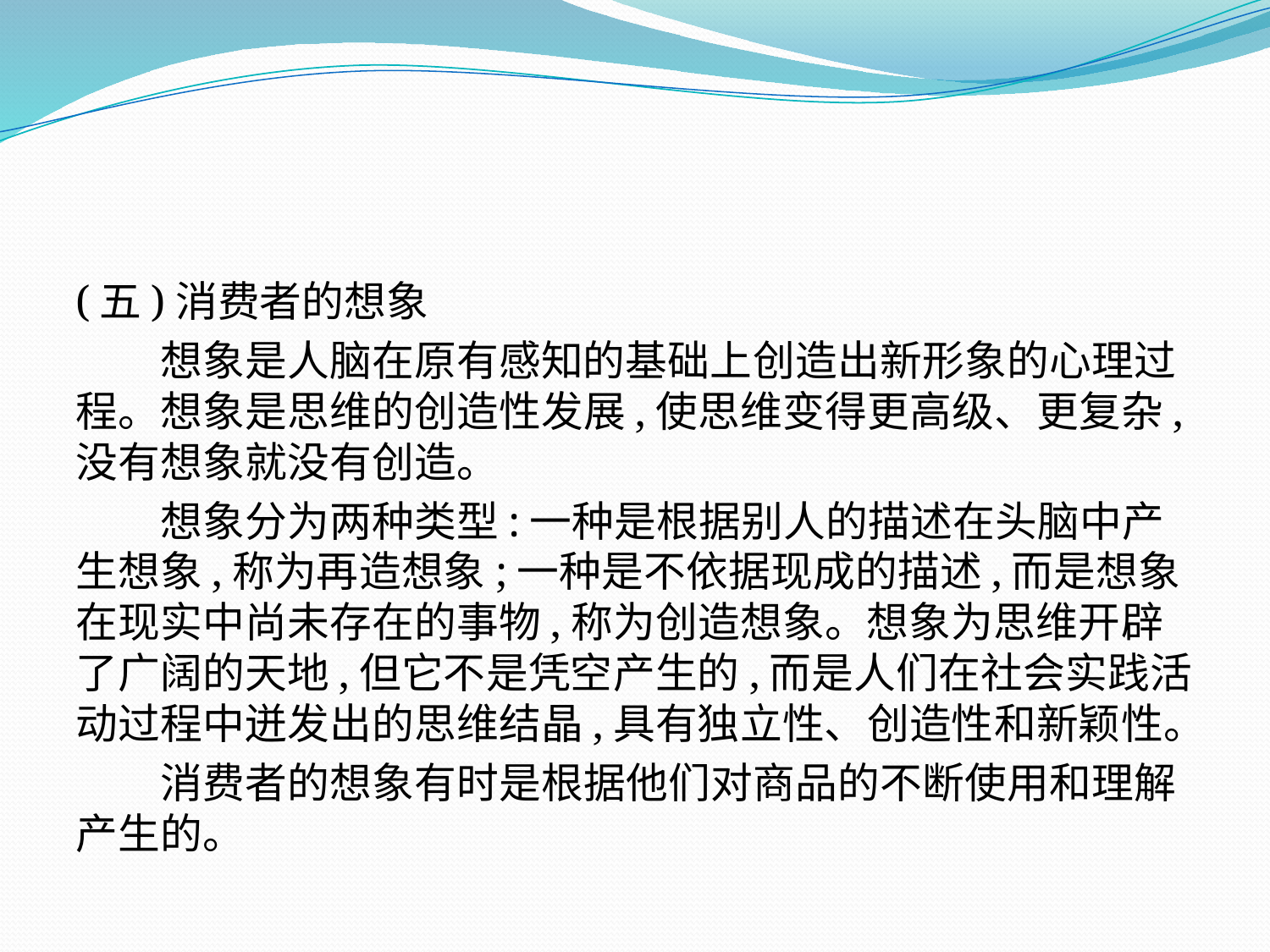

(五)消费者的想象
　　想象是人脑在原有感知的基础上创造出新形象的心理过程。想象是思维的创造性发展,使思维变得更高级、更复杂,没有想象就没有创造。
　　想象分为两种类型:一种是根据别人的描述在头脑中产生想象,称为再造想象;一种是不依据现成的描述,而是想象在现实中尚未存在的事物,称为创造想象。想象为思维开辟了广阔的天地,但它不是凭空产生的,而是人们在社会实践活动过程中迸发出的思维结晶,具有独立性、创造性和新颖性。
　　消费者的想象有时是根据他们对商品的不断使用和理解产生的。